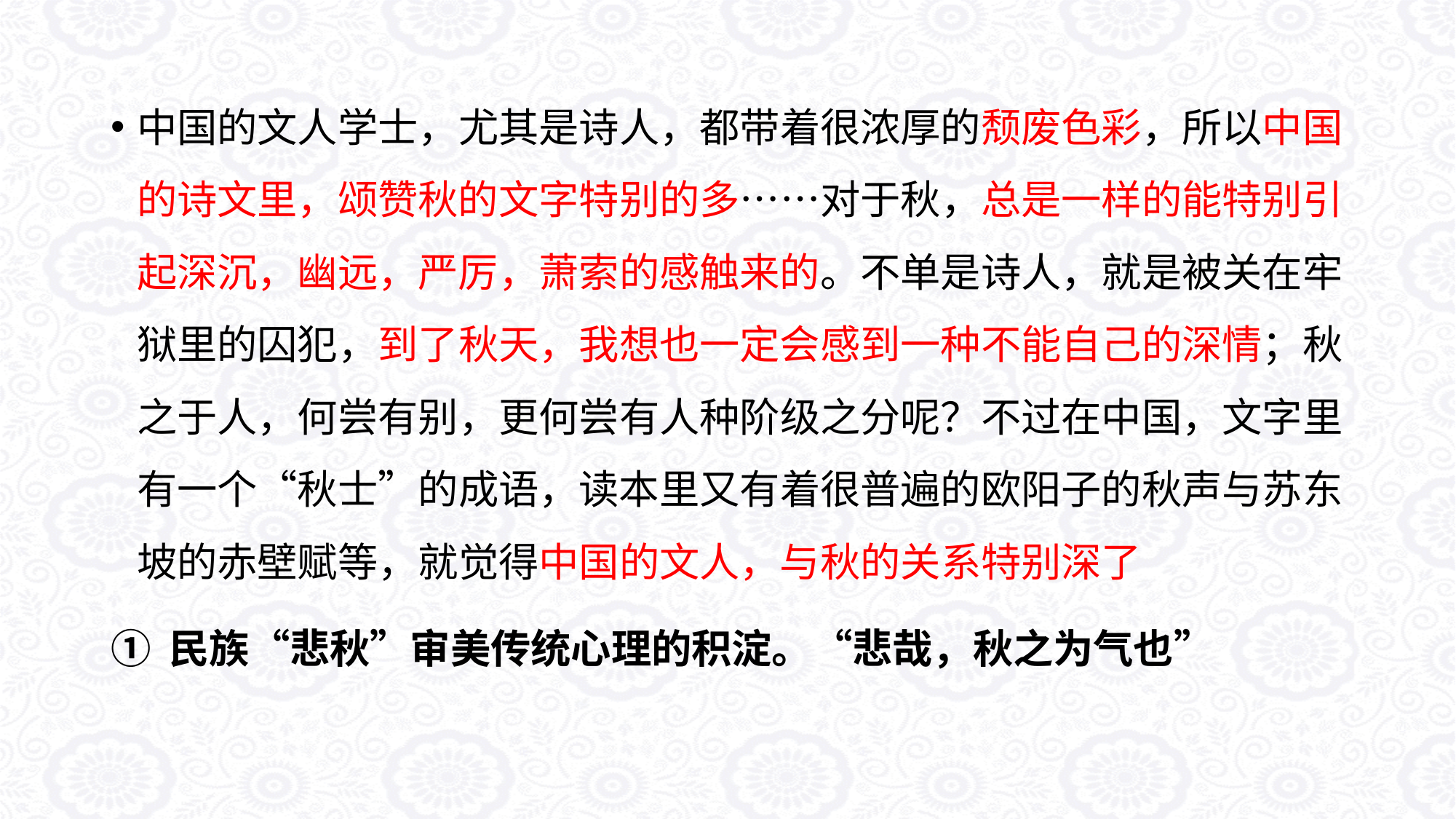

中国的文人学士，尤其是诗人，都带着很浓厚的颓废色彩，所以中国的诗文里，颂赞秋的文字特别的多……对于秋，总是一样的能特别引起深沉，幽远，严厉，萧索的感触来的。不单是诗人，就是被关在牢狱里的囚犯，到了秋天，我想也一定会感到一种不能自己的深情；秋之于人，何尝有别，更何尝有人种阶级之分呢？不过在中国，文字里有一个“秋士”的成语，读本里又有着很普遍的欧阳子的秋声与苏东坡的赤壁赋等，就觉得中国的文人，与秋的关系特别深了
① 民族“悲秋”审美传统心理的积淀。“悲哉，秋之为气也”